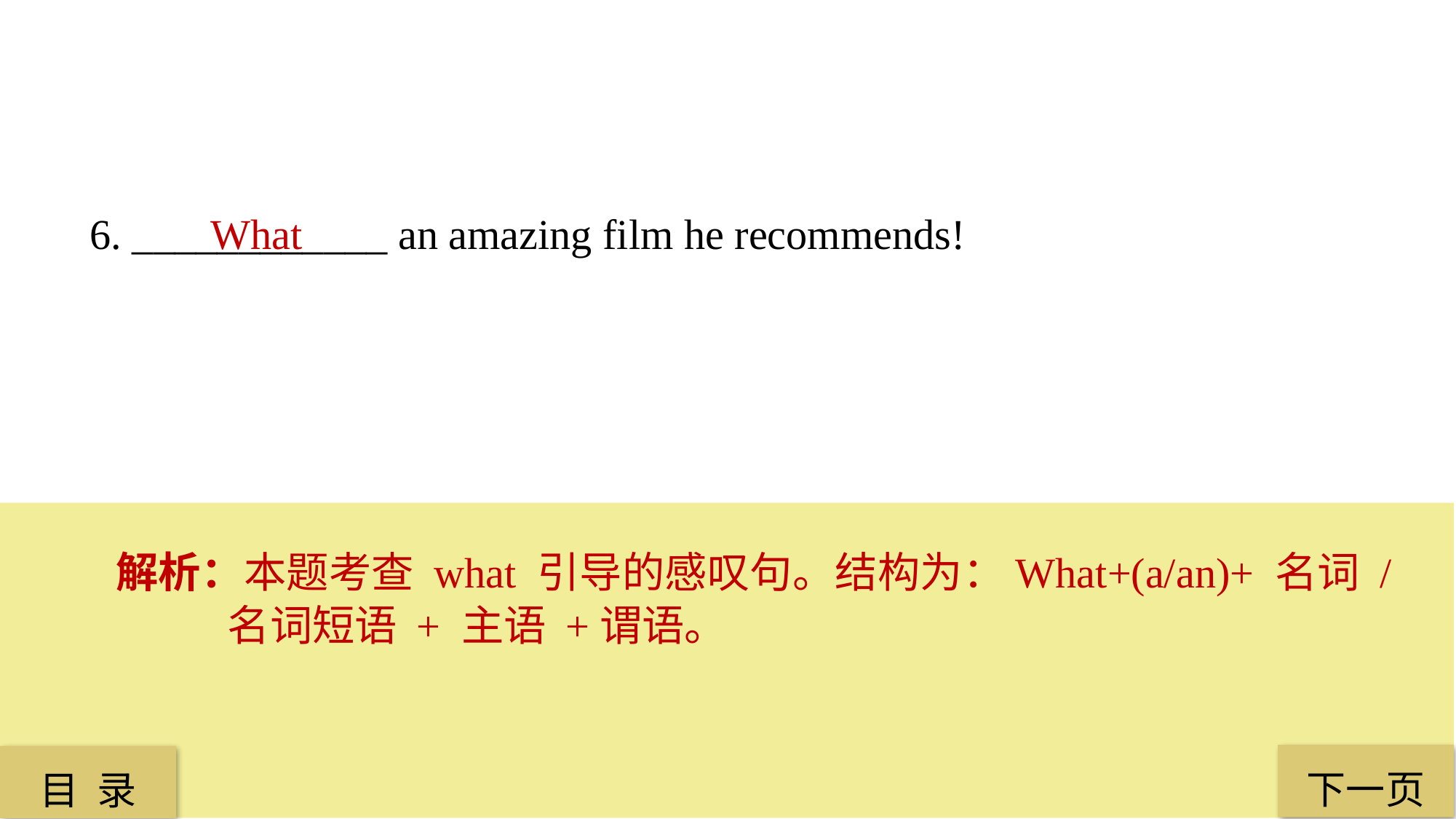

6. ____________ an amazing film he recommends!
 What
解析：本题考查 what 引导的感叹句。结构为：What+(a/an)+ 名词 / 名词短语 + 主语 +谓语。